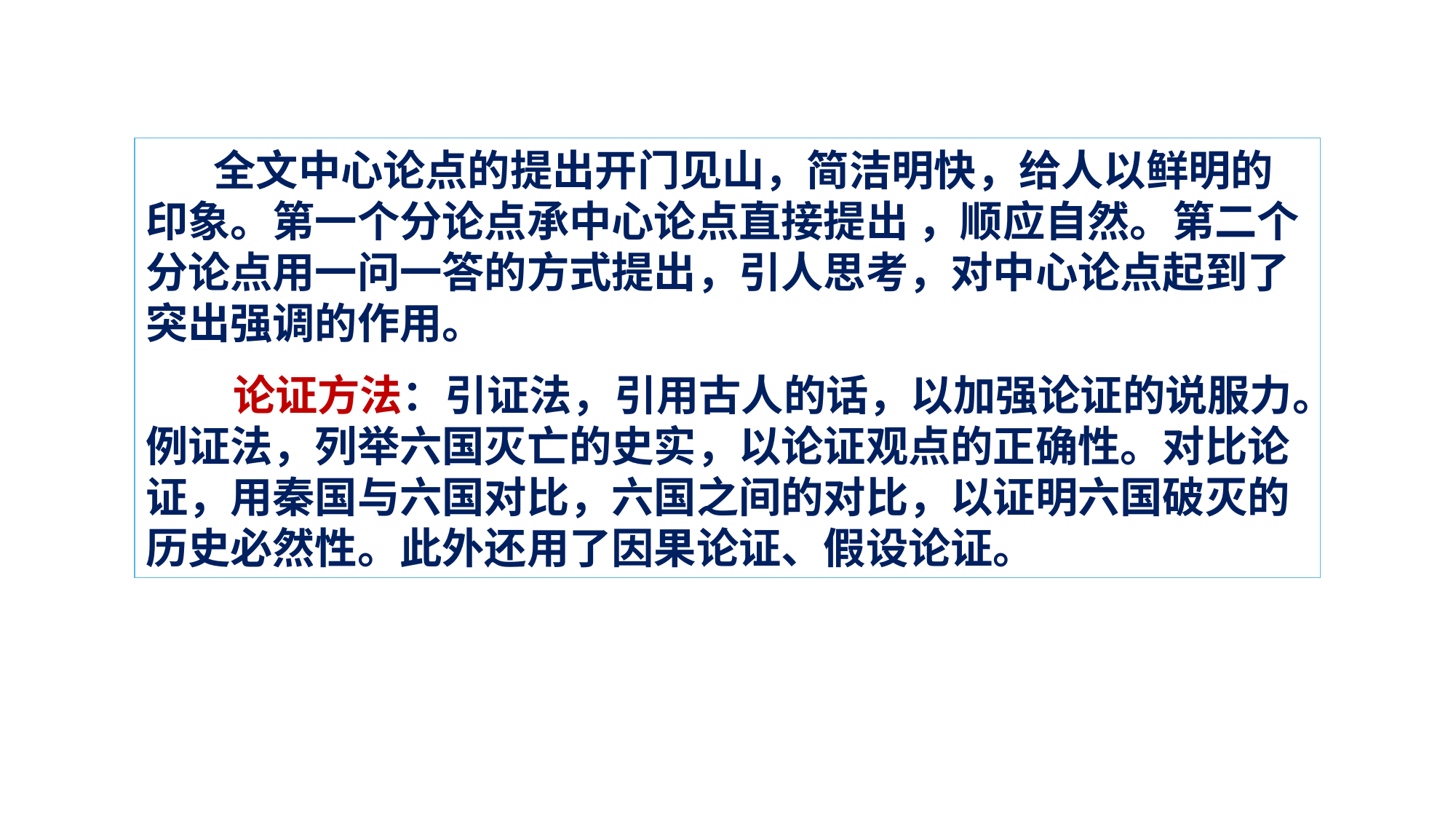

全文中心论点的提出开门见山，简洁明快，给人以鲜明的印象。第一个分论点承中心论点直接提出 ，顺应自然。第二个分论点用一问一答的方式提出，引人思考，对中心论点起到了突出强调的作用。
        论证方法：引证法，引用古人的话，以加强论证的说服力。例证法，列举六国灭亡的史实，以论证观点的正确性。对比论证，用秦国与六国对比，六国之间的对比，以证明六国破灭的历史必然性。此外还用了因果论证、假设论证。